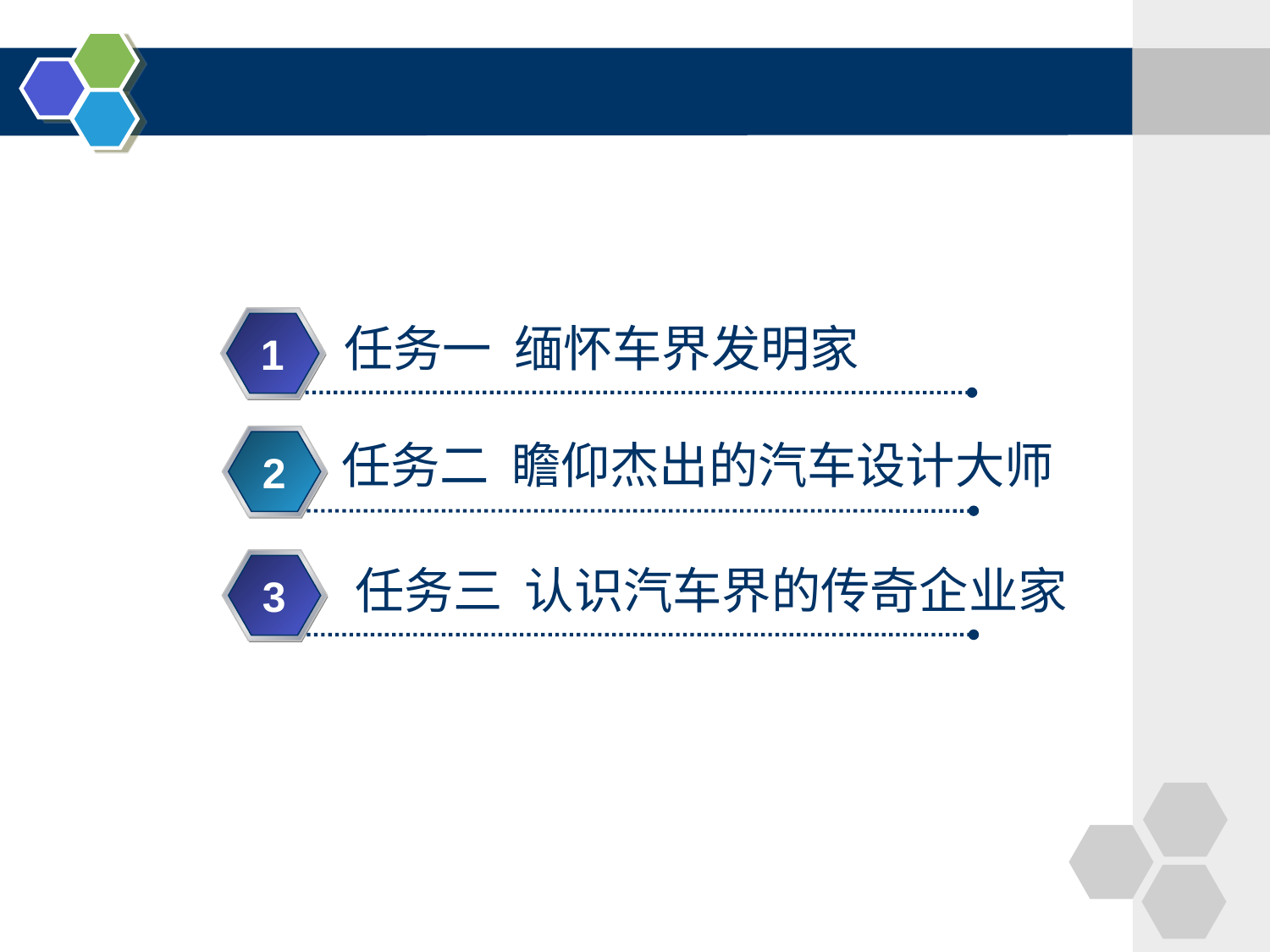

#

任务一  缅怀车界发明家
1

任务二  瞻仰杰出的汽车设计大师
2

3

任务三  认识汽车界的传奇企业家